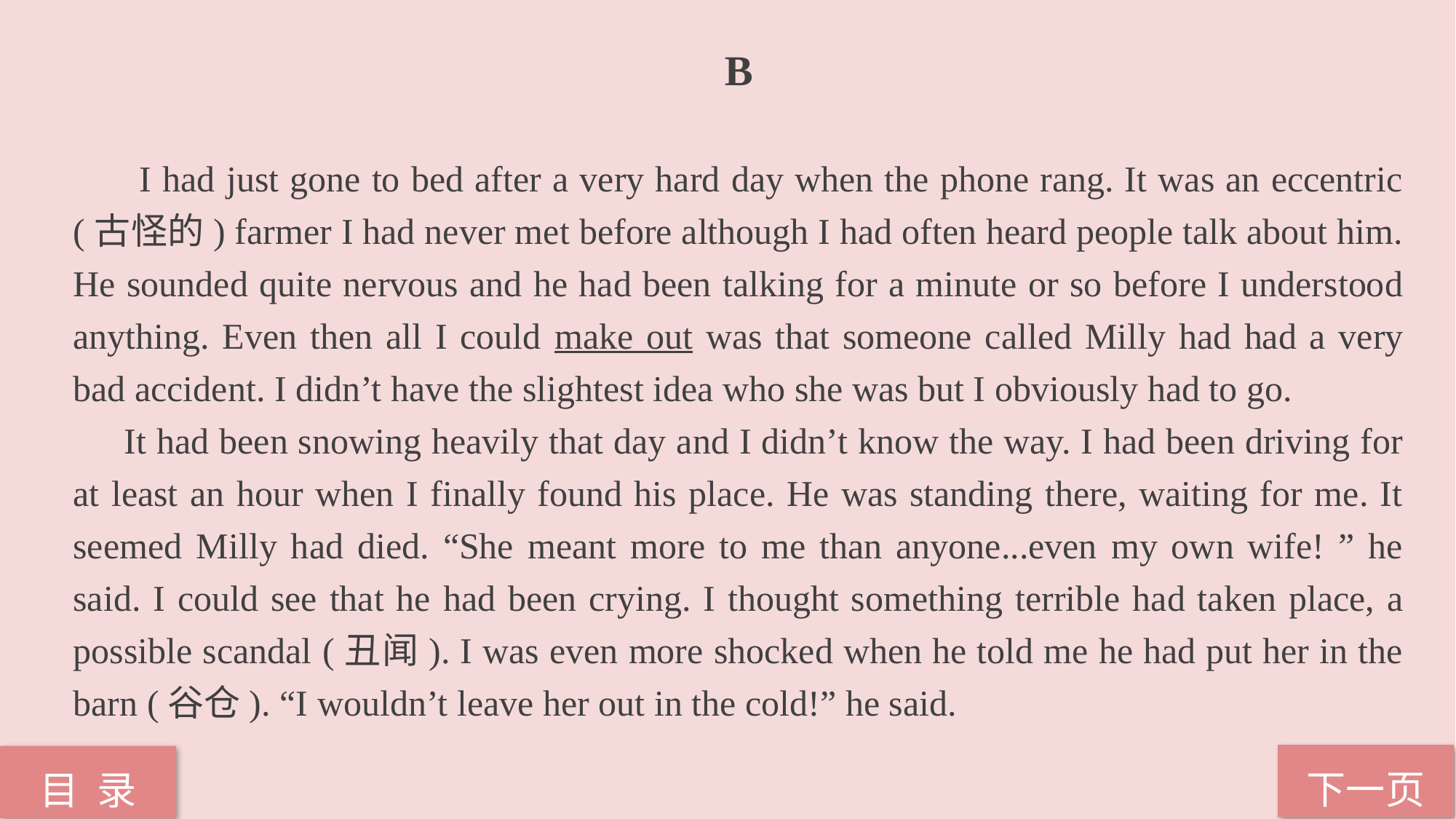

B

      I had just gone to bed after a very hard day when the phone rang. It was an eccentric (古怪的) farmer I had never met before although I had often heard people talk about him. He sounded quite nervous and he had been talking for a minute or so before I understood anything. Even then all I could make out was that someone called Milly had had a very bad accident. I didn’t have the slightest idea who she was but I obviously had to go.
     It had been snowing heavily that day and I didn’t know the way. I had been driving for at least an hour when I finally found his place. He was standing there, waiting for me. It seemed Milly had died. “She meant more to me than anyone...even my own wife! ” he said. I could see that he had been crying. I thought something terrible had taken place, a possible scandal (丑闻). I was even more shocked when he told me he had put her in the barn (谷仓). “I wouldn’t leave her out in the cold!” he said.